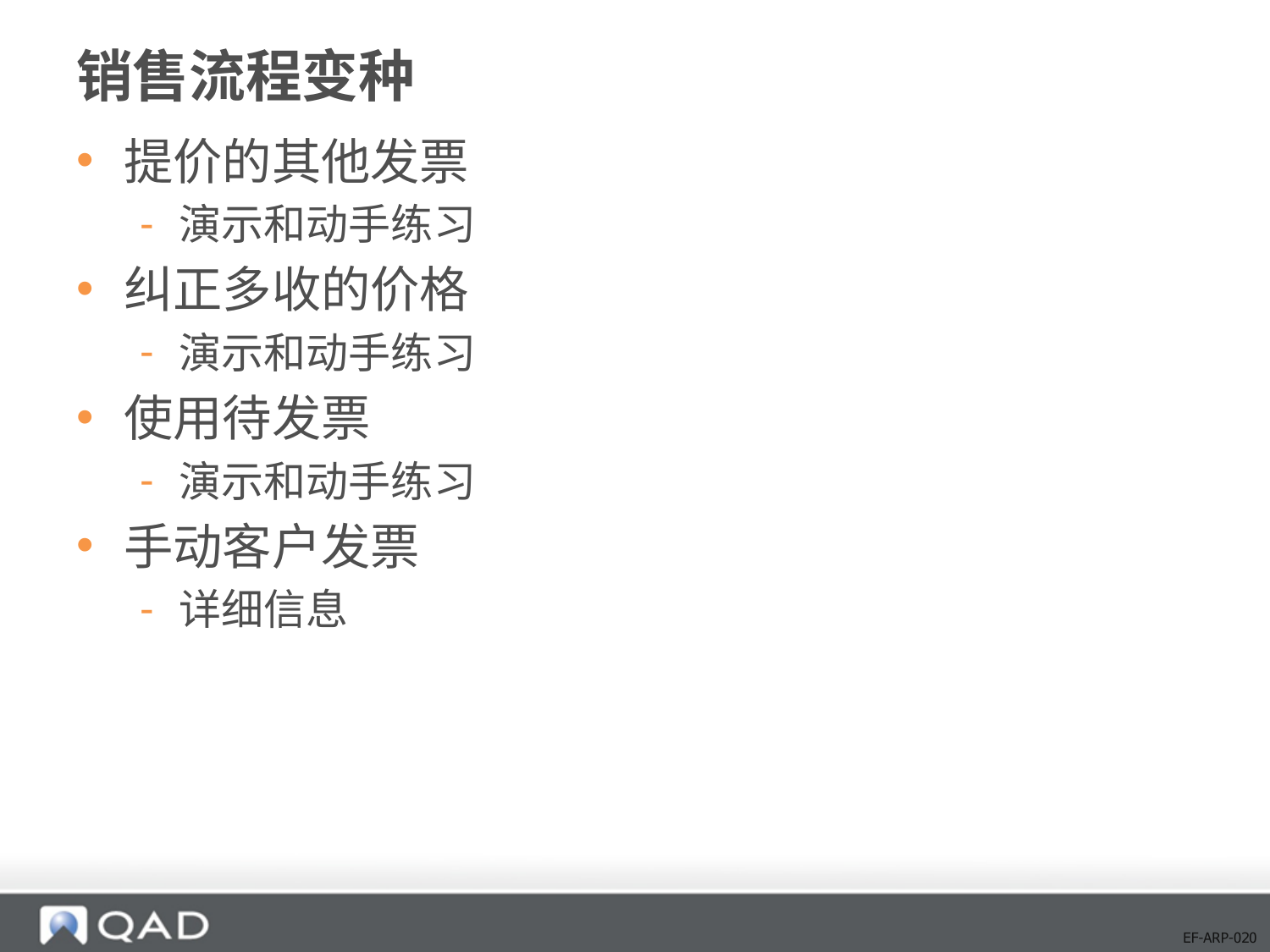

# 销售流程变种
提价的其他发票
演示和动手练习
纠正多收的价格
演示和动手练习
使用待发票
演示和动手练习
手动客户发票
详细信息
EF-ARP-020